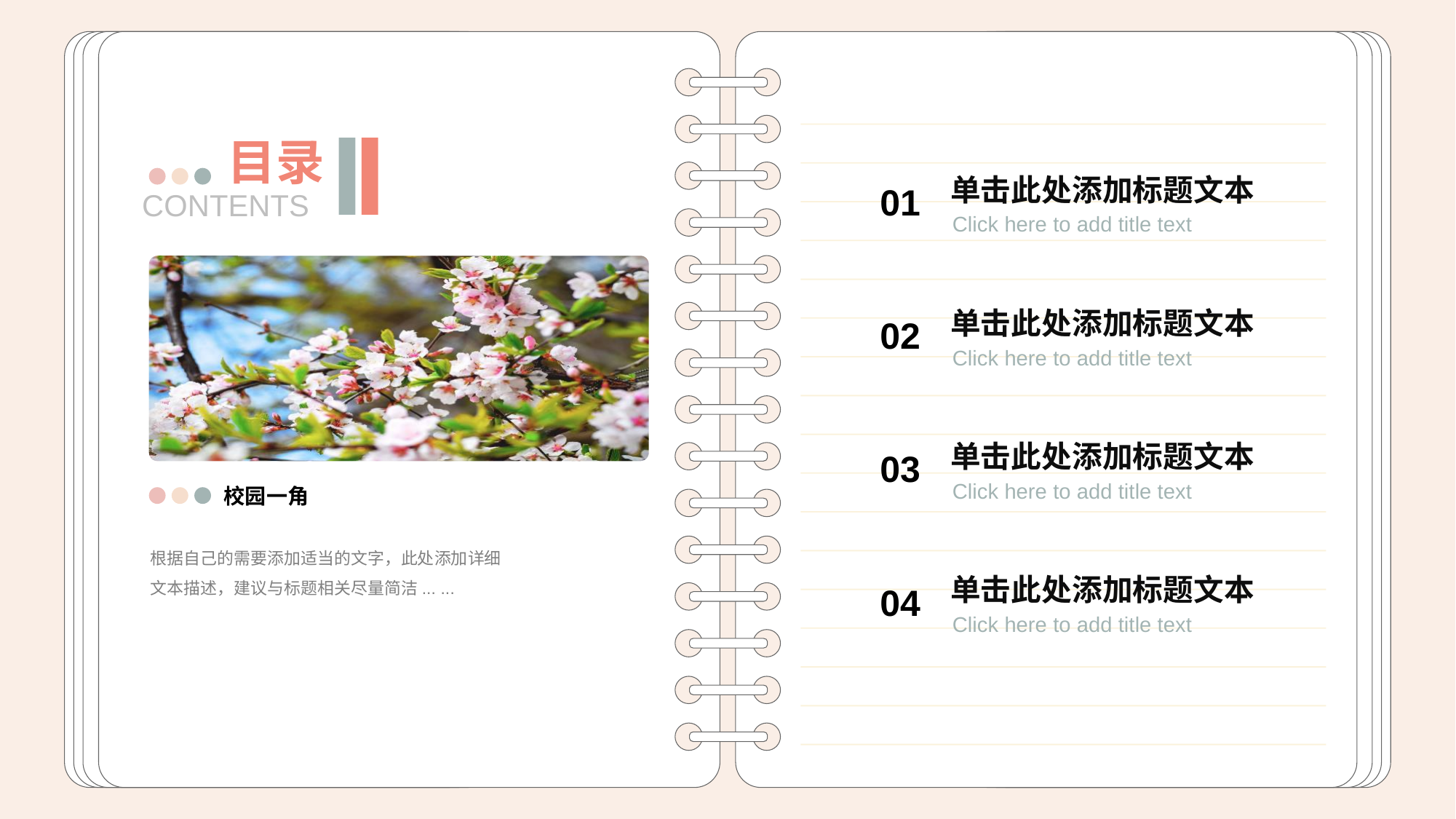

目录

单击此处添加标题文本
01
Click here to add title text

CONTENTS

单击此处添加标题文本
02
Click here to add title text
单击此处添加标题文本
03
Click here to add title text
校园一角

根据自己的需要添加适当的文字，此处添加详细文本描述，建议与标题相关尽量简洁... ...
单击此处添加标题文本
04
Click here to add title text